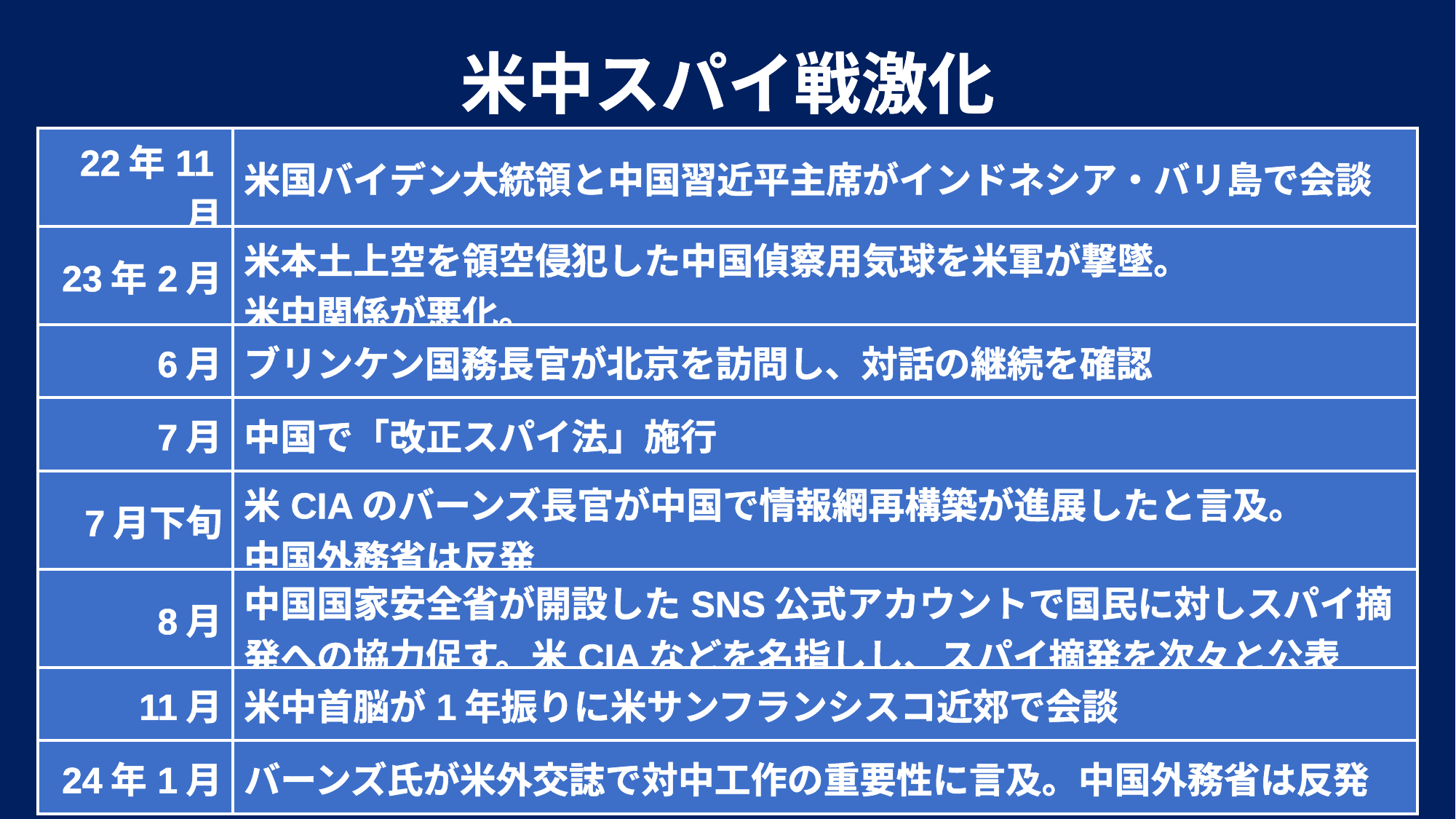

米中スパイ戦激化
| 22年11月 | 米国バイデン大統領と中国習近平主席がインドネシア・バリ島で会談 |
| --- | --- |
| 23年2月 | 米本土上空を領空侵犯した中国偵察用気球を米軍が撃墜。 米中関係が悪化。 |
| 6月 | ブリンケン国務長官が北京を訪問し、対話の継続を確認 |
| 7月 | 中国で「改正スパイ法」施行 |
| 7月下旬 | 米CIAのバーンズ長官が中国で情報網再構築が進展したと言及。 中国外務省は反発 |
| 8月 | 中国国家安全省が開設したSNS公式アカウントで国民に対しスパイ摘発への協力促す。米CIAなどを名指しし、スパイ摘発を次々と公表 |
| 11月 | 米中首脳が1年振りに米サンフランシスコ近郊で会談 |
| 24年1月 | バーンズ氏が米外交誌で対中工作の重要性に言及。中国外務省は反発 |